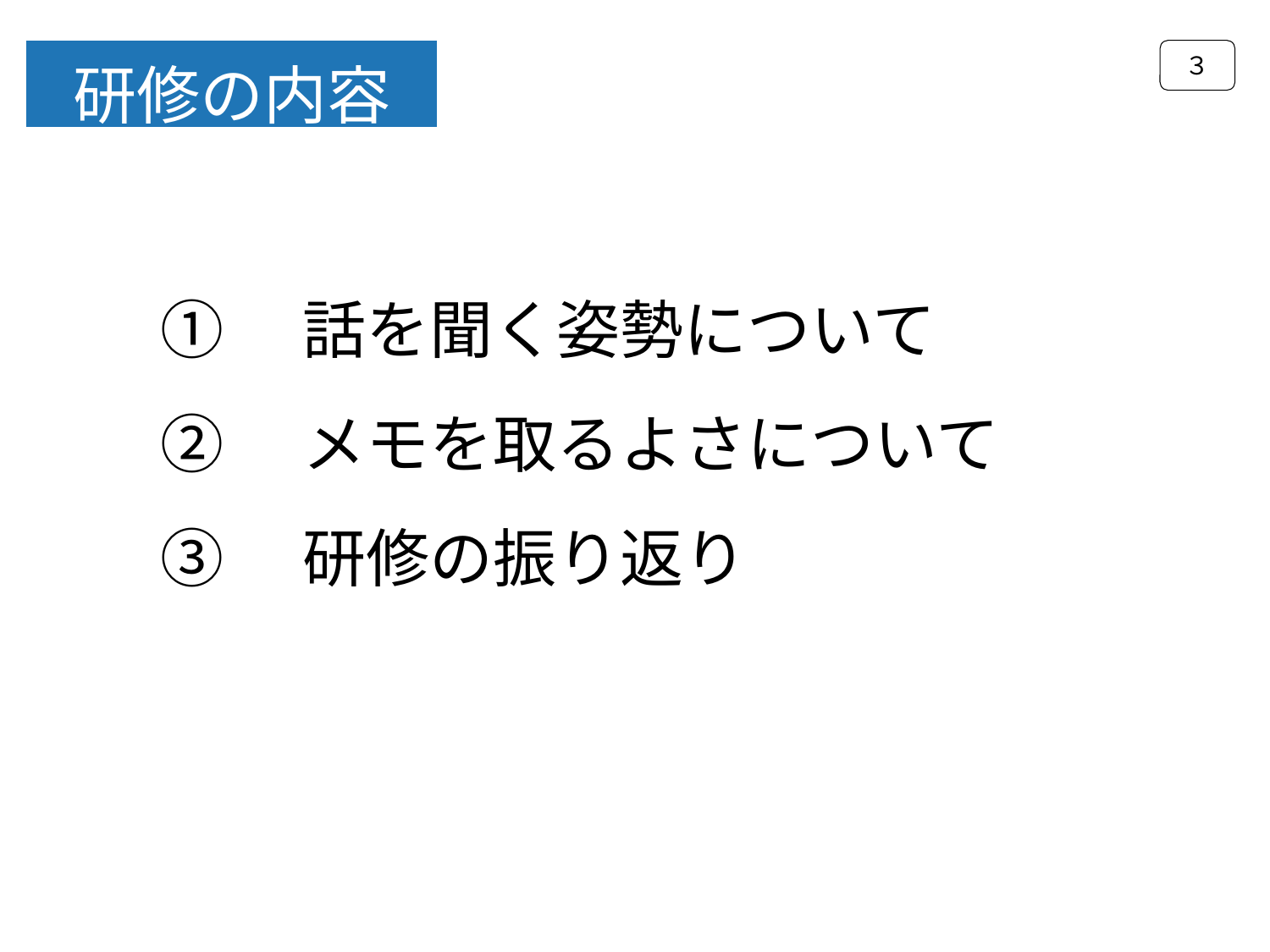

３
研修の内容
①　話を聞く姿勢について
②　メモを取るよさについて
③　研修の振り返り